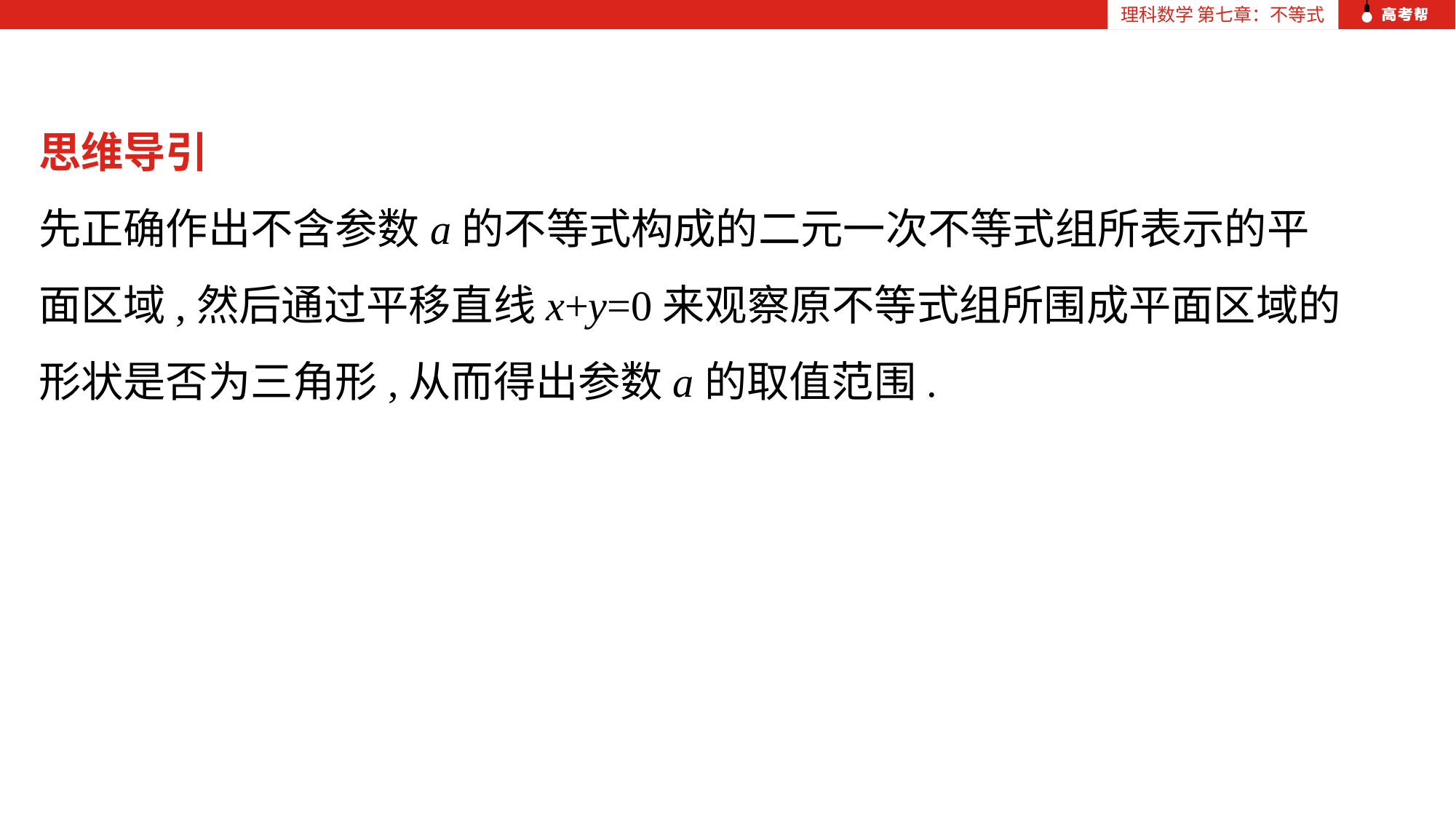

思维导引
先正确作出不含参数a的不等式构成的二元一次不等式组所表示的平面区域,然后通过平移直线x+y=0来观察原不等式组所围成平面区域的形状是否为三角形,从而得出参数a的取值范围.